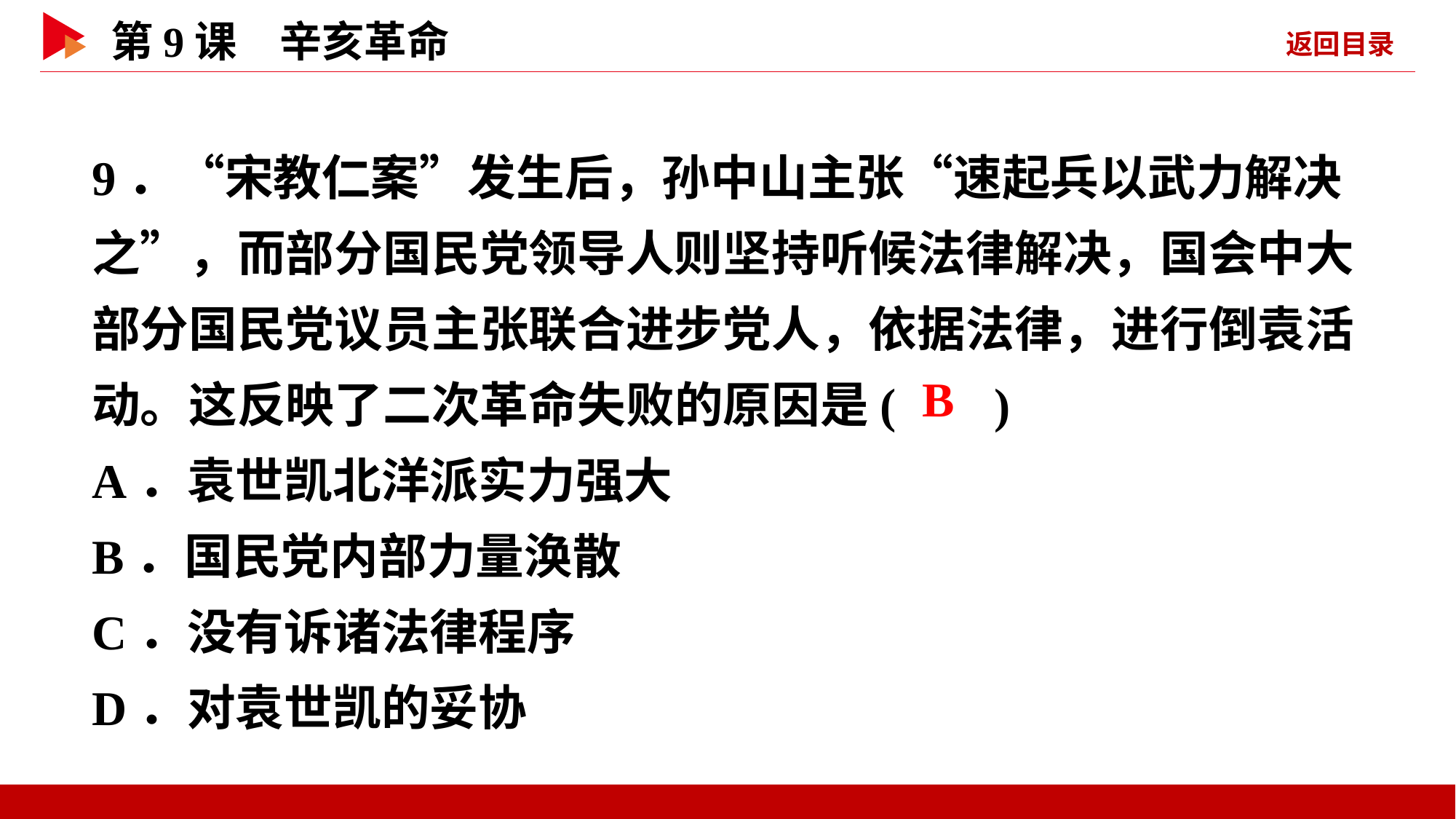

9．“宋教仁案”发生后，孙中山主张“速起兵以武力解决之”，而部分国民党领导人则坚持听候法律解决，国会中大部分国民党议员主张联合进步党人，依据法律，进行倒袁活动。这反映了二次革命失败的原因是(        )
A．袁世凯北洋派实力强大
B．国民党内部力量涣散
C．没有诉诸法律程序
D．对袁世凯的妥协
   B